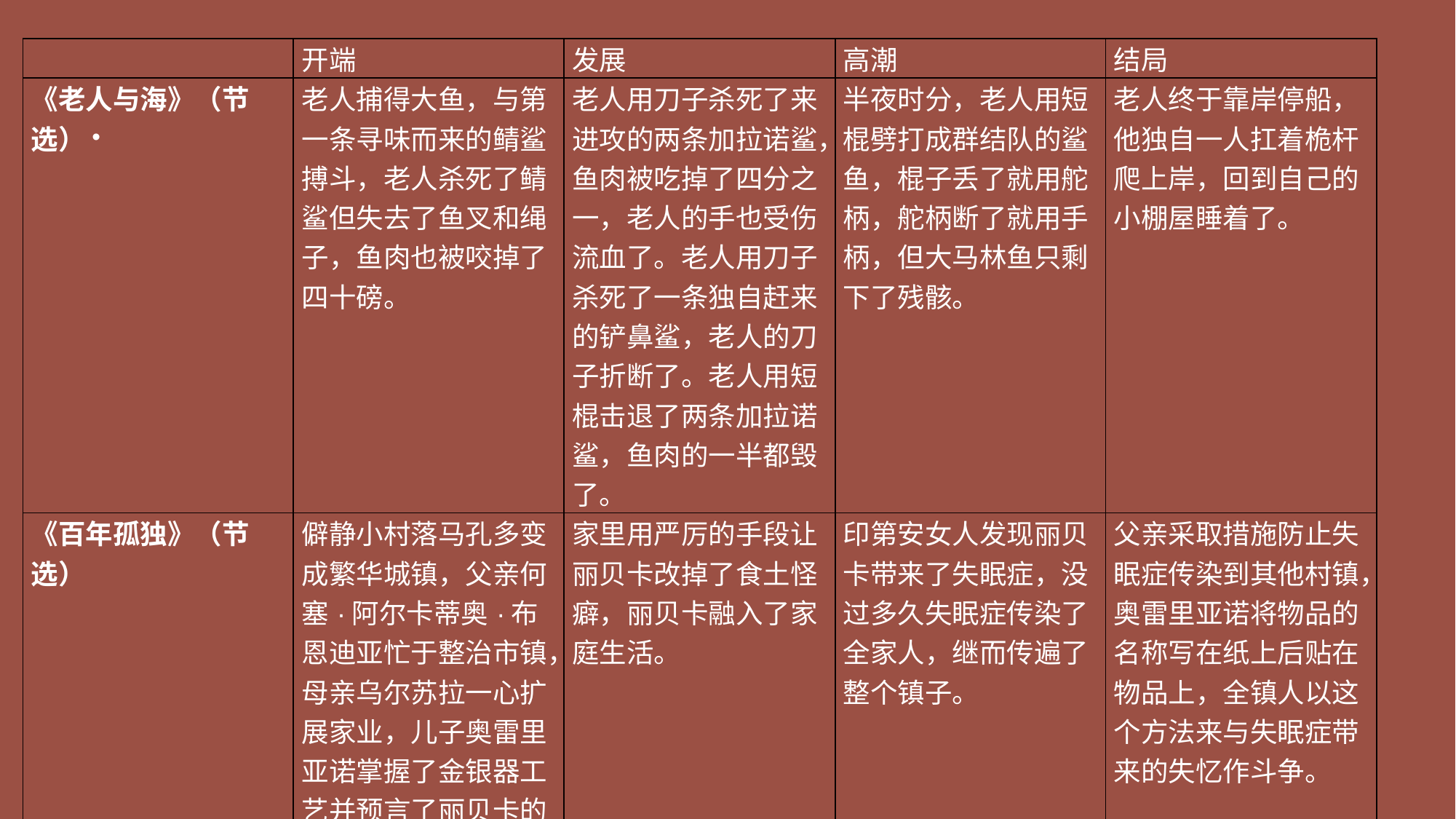

|  | 开端 | 发展 | 高潮 | 结局 |
| --- | --- | --- | --- | --- |
| 《老人与海》（节选） | 老人捕得大鱼，与第一条寻味而来的鲭鲨搏斗，老人杀死了鲭鲨但失去了鱼叉和绳子，鱼肉也被咬掉了四十磅。 | 老人用刀子杀死了来进攻的两条加拉诺鲨，鱼肉被吃掉了四分之一，老人的手也受伤流血了。老人用刀子杀死了一条独自赶来的铲鼻鲨，老人的刀子折断了。老人用短棍击退了两条加拉诺鲨，鱼肉的一半都毁了。 | 半夜时分，老人用短棍劈打成群结队的鲨鱼，棍子丢了就用舵柄，舵柄断了就用手柄，但大马林鱼只剩下了残骸。 | 老人终于靠岸停船，他独自一人扛着桅杆爬上岸，回到自己的小棚屋睡着了。 |
| 《百年孤独》（节选） | 僻静小村落马孔多变成繁华城镇，父亲何塞·阿尔卡蒂奥·布恩迪亚忙于整治市镇，母亲乌尔苏拉一心扩展家业，儿子奥雷里亚诺掌握了金银器工艺并预言了丽贝卡的到来。 | 家里用严厉的手段让丽贝卡改掉了食土怪癖，丽贝卡融入了家庭生活。 | 印第安女人发现丽贝卡带来了失眠症，没过多久失眠症传染了全家人，继而传遍了整个镇子。 | 父亲采取措施防止失眠症传染到其他村镇，奥雷里亚诺将物品的名称写在纸上后贴在物品上，全镇人以这个方法来与失眠症带来的失忆作斗争。 |
#